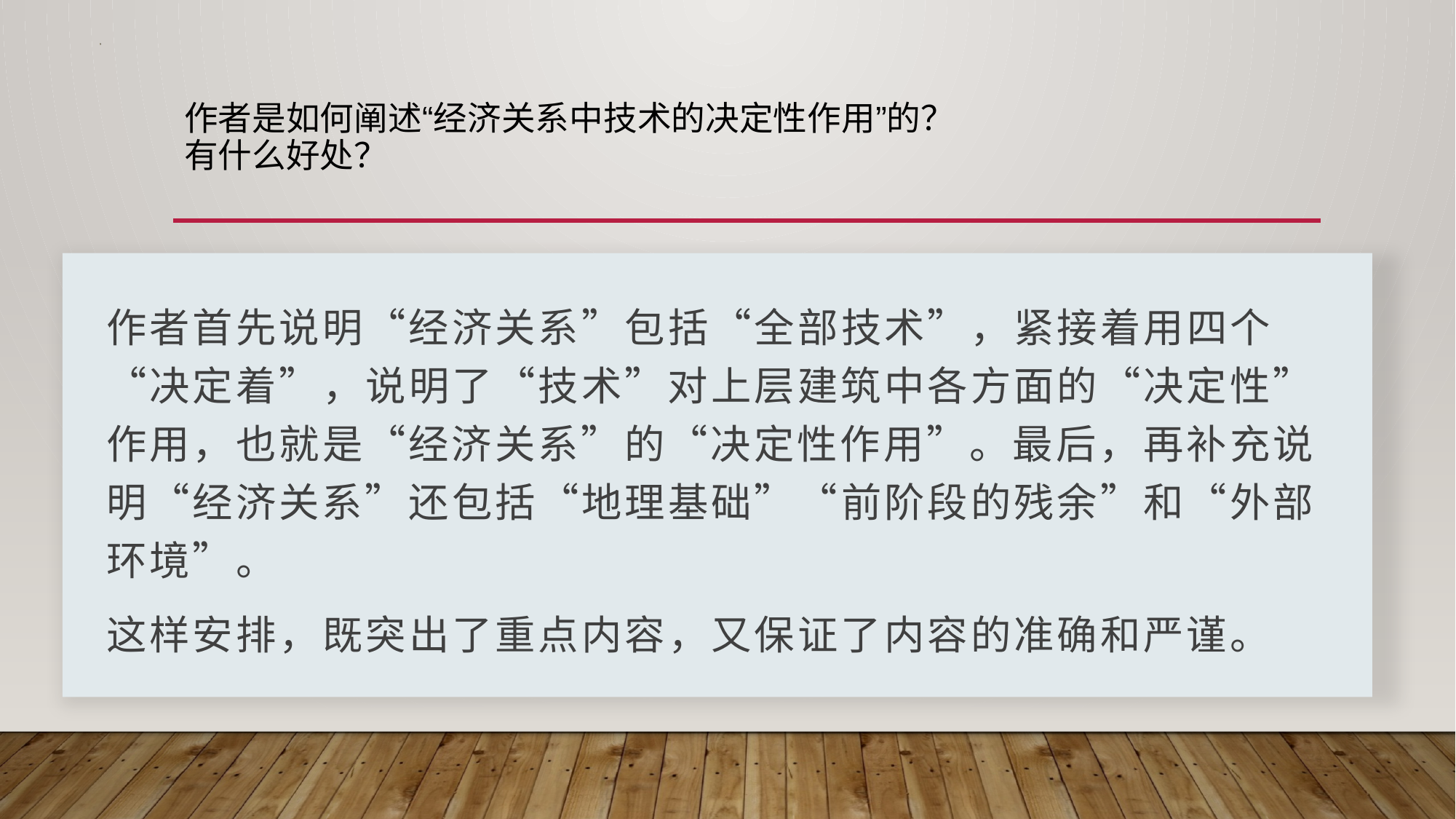

# 作者是如何阐述“经济关系中技术的决定性作用”的？ 有什么好处？

作者首先说明“经济关系”包括“全部技术”，紧接着用四个“决定着”，说明了“技术”对上层建筑中各方面的“决定性”作用，也就是“经济关系”的“决定性作用”。最后，再补充说明“经济关系”还包括“地理基础”“前阶段的残余”和“外部环境”。
这样安排，既突出了重点内容，又保证了内容的准确和严谨。